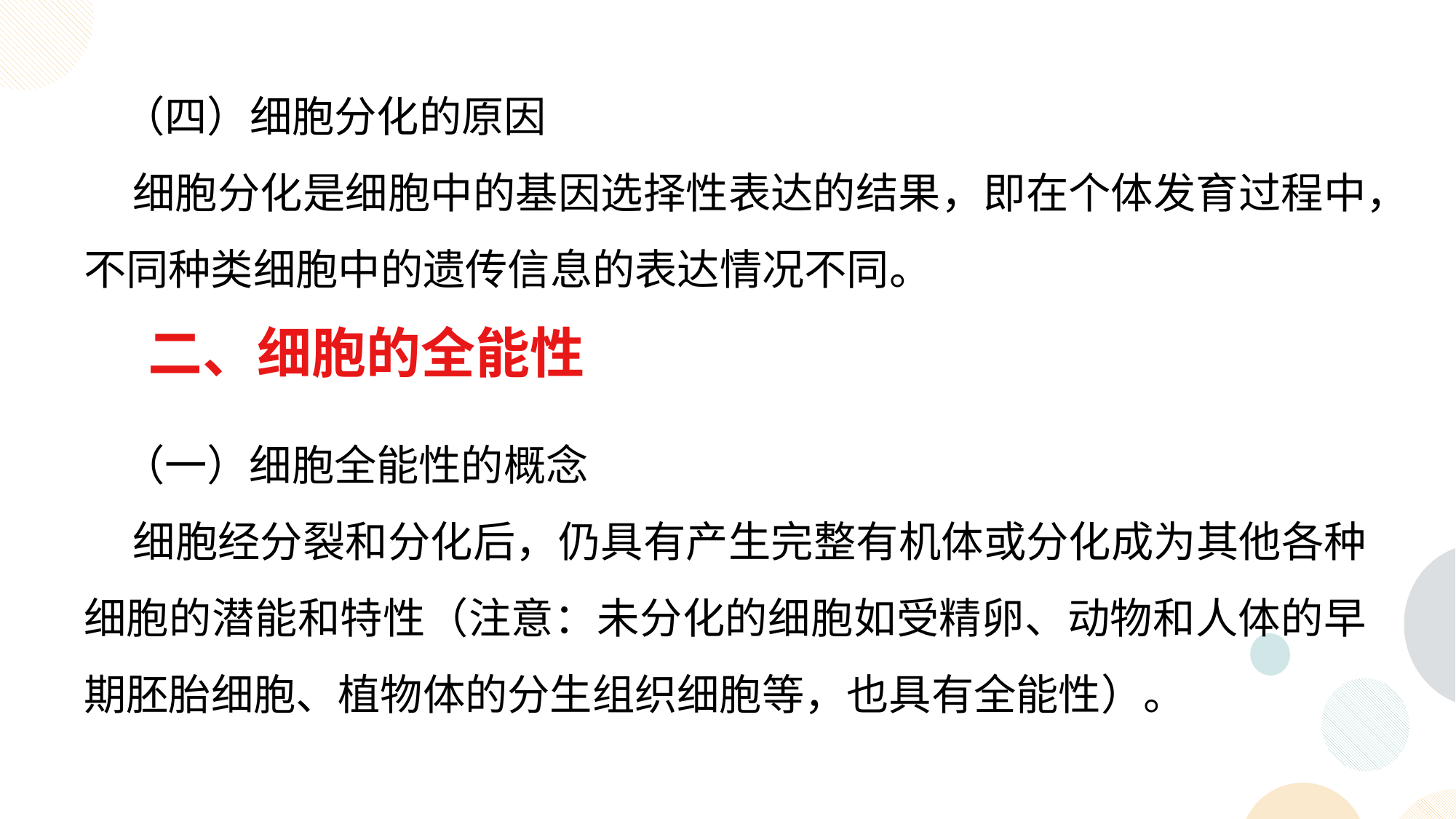

（四）细胞分化的原因
    细胞分化是细胞中的基因选择性表达的结果，即在个体发育过程中，不同种类细胞中的遗传信息的表达情况不同。
二、细胞的全能性
   （一）细胞全能性的概念
    细胞经分裂和分化后，仍具有产生完整有机体或分化成为其他各种细胞的潜能和特性（注意：未分化的细胞如受精卵、动物和人体的早期胚胎细胞、植物体的分生组织细胞等，也具有全能性）。